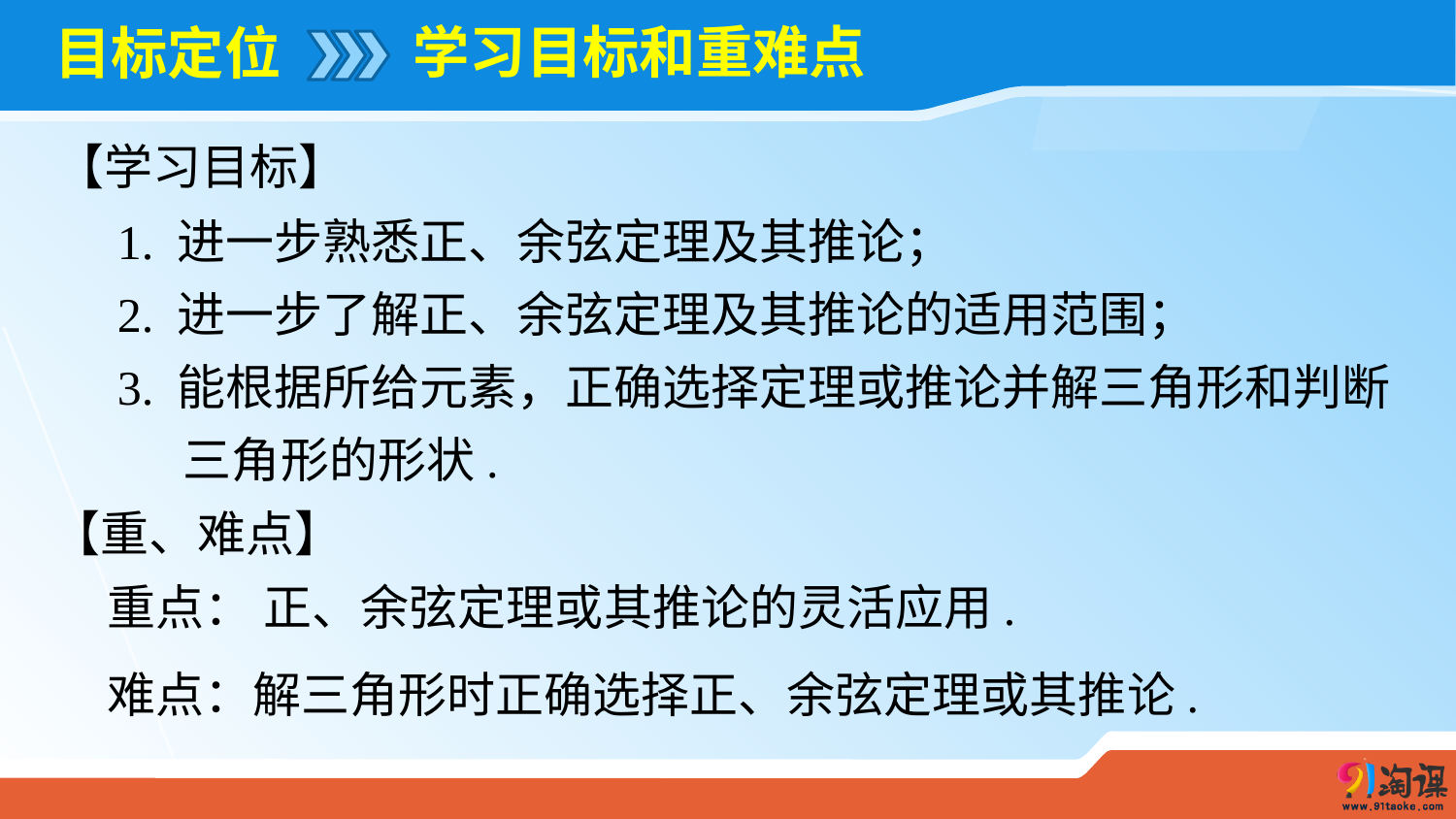

学习目标和重难点
# 目标定位
【学习目标】
1. 进一步熟悉正、余弦定理及其推论；
2. 进一步了解正、余弦定理及其推论的适用范围；
3. 能根据所给元素，正确选择定理或推论并解三角形和判断
     三角形的形状.

【重、难点】
重点： 正、余弦定理或其推论的灵活应用.
难点：解三角形时正确选择正、余弦定理或其推论.